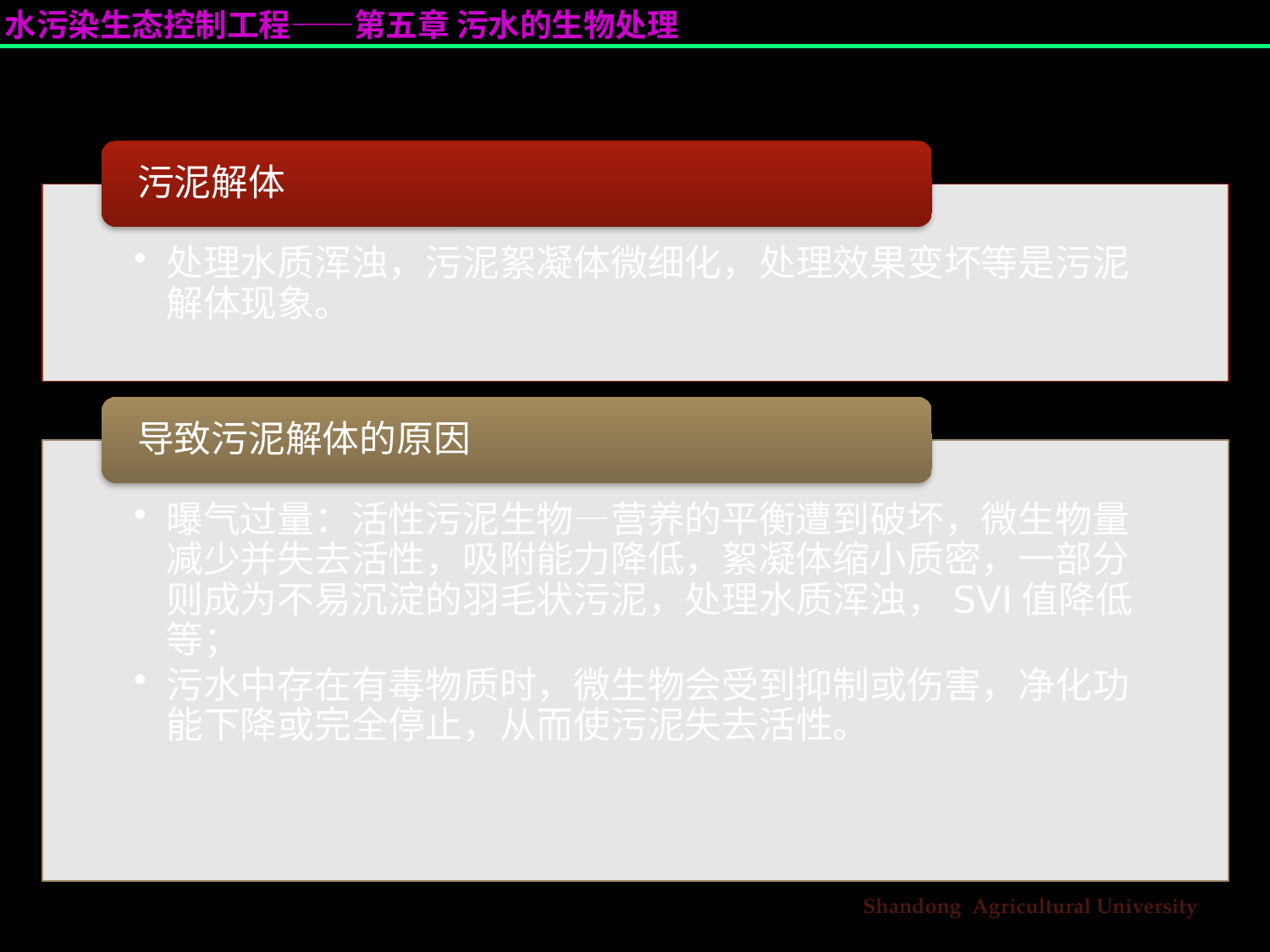

处理水质浑浊，污泥絮凝体微细化，处理效果变坏等是污泥解体现象。
污泥解体
曝气过量：活性污泥生物—营养的平衡遭到破坏，微生物量减少并失去活性，吸附能力降低，絮凝体缩小质密，一部分则成为不易沉淀的羽毛状污泥，处理水质浑浊，SVI值降低等；
污水中存在有毒物质时，微生物会受到抑制或伤害，净化功能下降或完全停止，从而使污泥失去活性。
导致污泥解体的原因